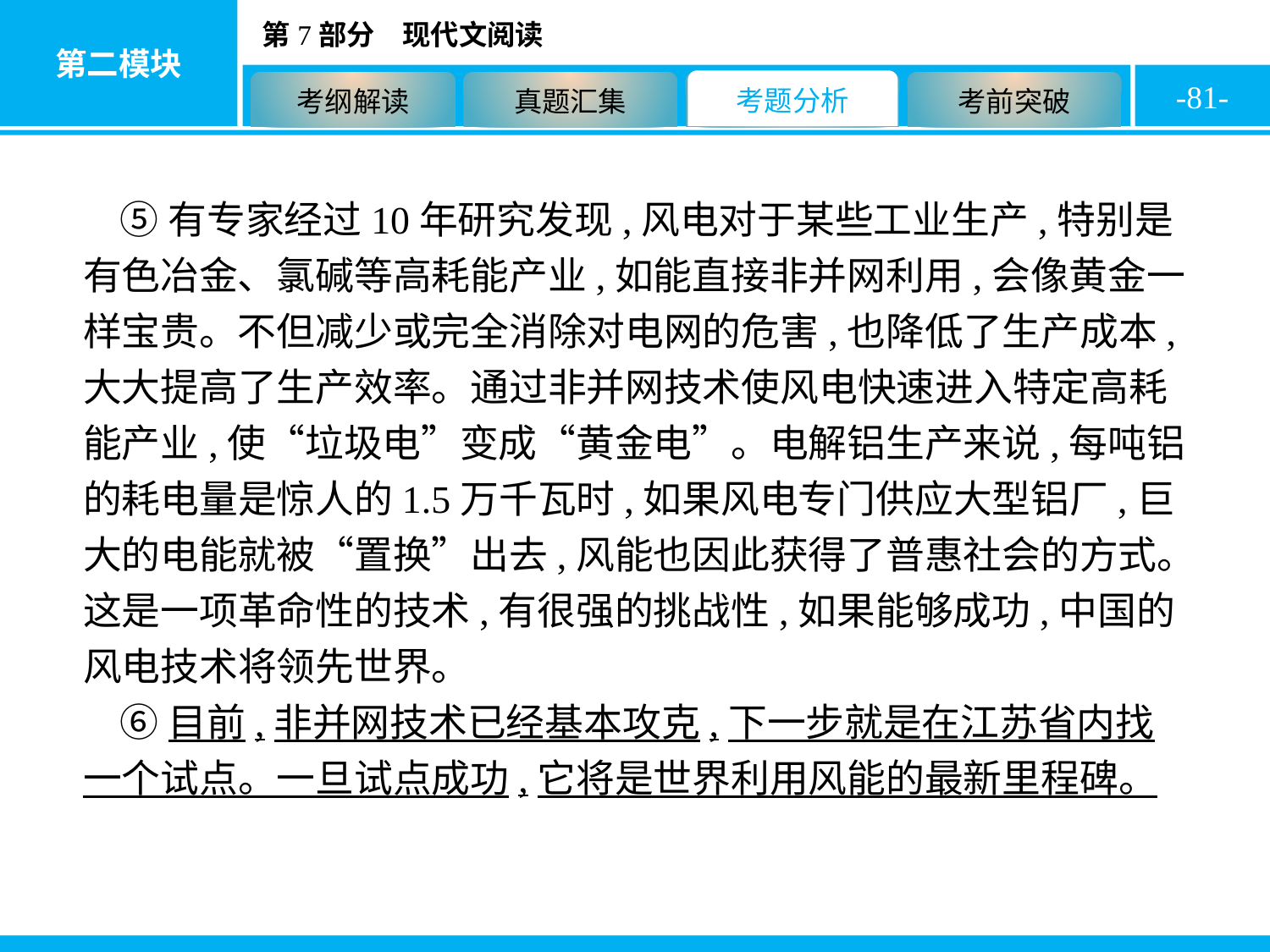

-81-
⑤有专家经过10年研究发现,风电对于某些工业生产,特别是有色冶金、氯碱等高耗能产业,如能直接非并网利用,会像黄金一样宝贵。不但减少或完全消除对电网的危害,也降低了生产成本,大大提高了生产效率。通过非并网技术使风电快速进入特定高耗能产业,使“垃圾电”变成“黄金电”。电解铝生产来说,每吨铝的耗电量是惊人的1.5万千瓦时,如果风电专门供应大型铝厂,巨大的电能就被“置换”出去,风能也因此获得了普惠社会的方式。这是一项革命性的技术,有很强的挑战性,如果能够成功,中国的风电技术将领先世界。
⑥目前,非并网技术已经基本攻克,下一步就是在江苏省内找一个试点。一旦试点成功,它将是世界利用风能的最新里程碑。